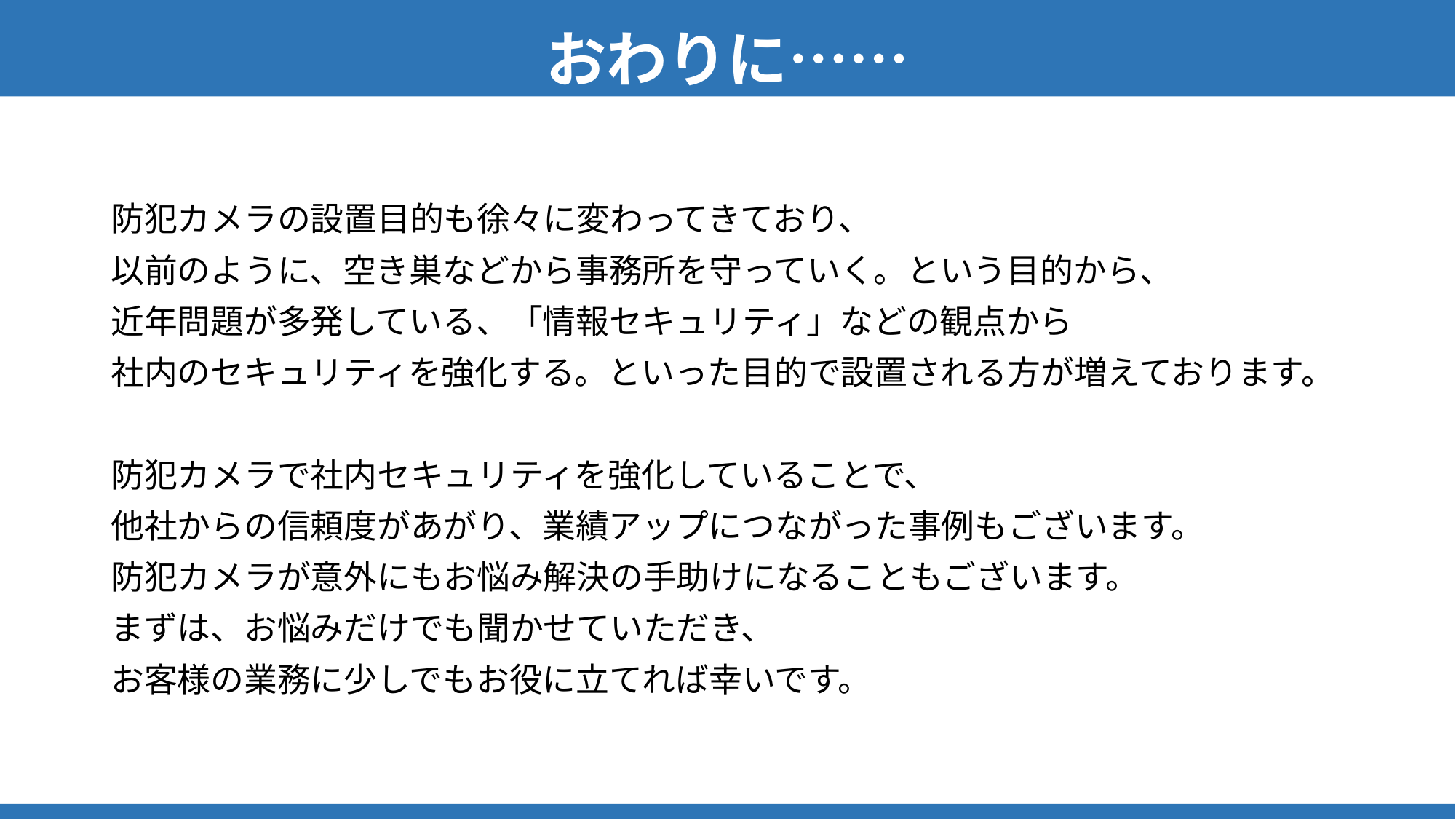

おわりに……
防犯カメラの設置目的も徐々に変わってきており、
以前のように、空き巣などから事務所を守っていく。という目的から、
近年問題が多発している、「情報セキュリティ」などの観点から
社内のセキュリティを強化する。といった目的で設置される方が増えております。

防犯カメラで社内セキュリティを強化していることで、
他社からの信頼度があがり、業績アップにつながった事例もございます。
防犯カメラが意外にもお悩み解決の手助けになることもございます。
まずは、お悩みだけでも聞かせていただき、
お客様の業務に少しでもお役に立てれば幸いです。